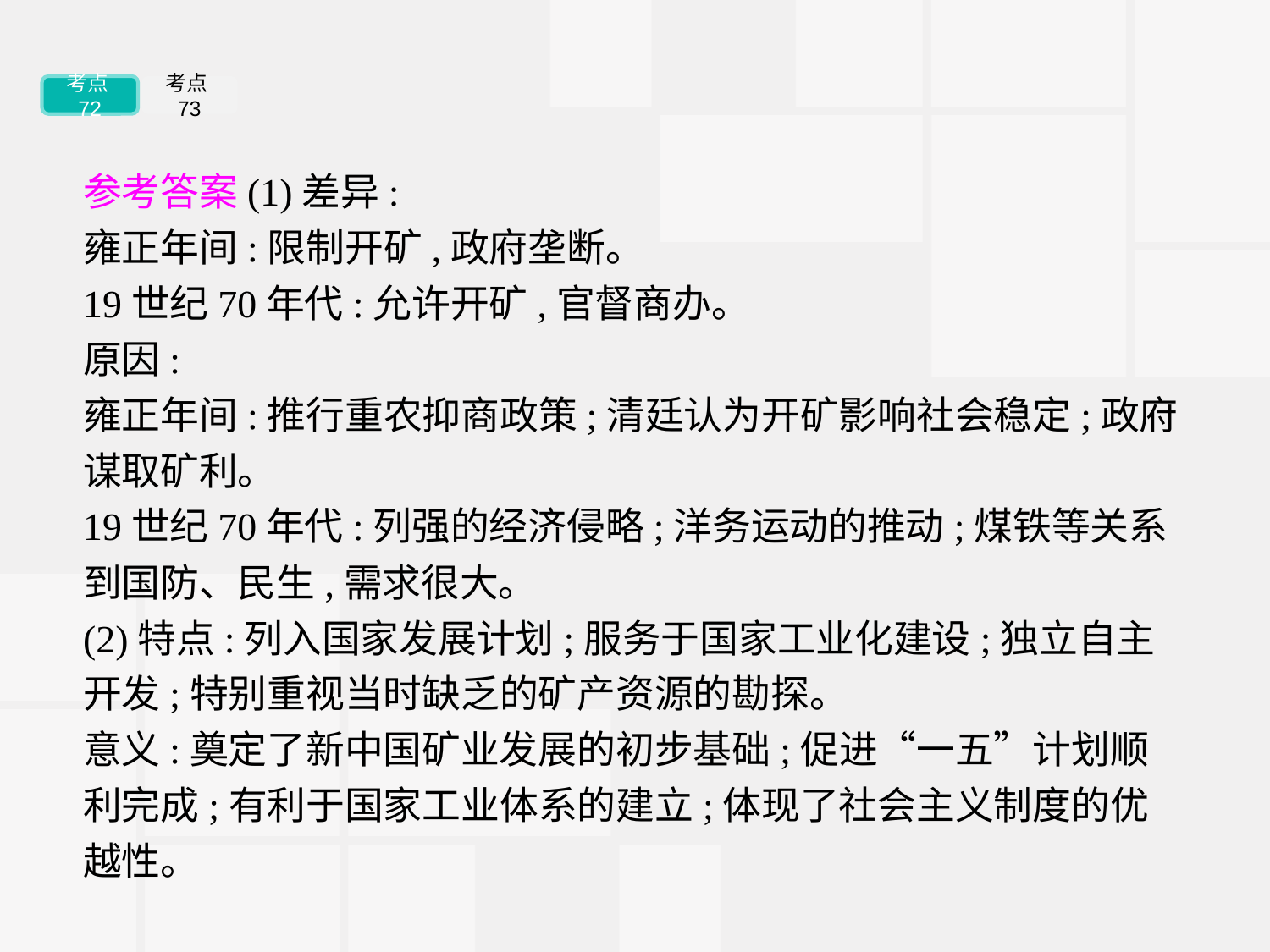

考点72
考点73
参考答案(1)差异:
雍正年间:限制开矿,政府垄断。
19世纪70年代:允许开矿,官督商办。
原因:
雍正年间:推行重农抑商政策;清廷认为开矿影响社会稳定;政府谋取矿利。
19世纪70年代:列强的经济侵略;洋务运动的推动;煤铁等关系到国防、民生,需求很大。
(2)特点:列入国家发展计划;服务于国家工业化建设;独立自主开发;特别重视当时缺乏的矿产资源的勘探。
意义:奠定了新中国矿业发展的初步基础;促进“一五”计划顺利完成;有利于国家工业体系的建立;体现了社会主义制度的优越性。